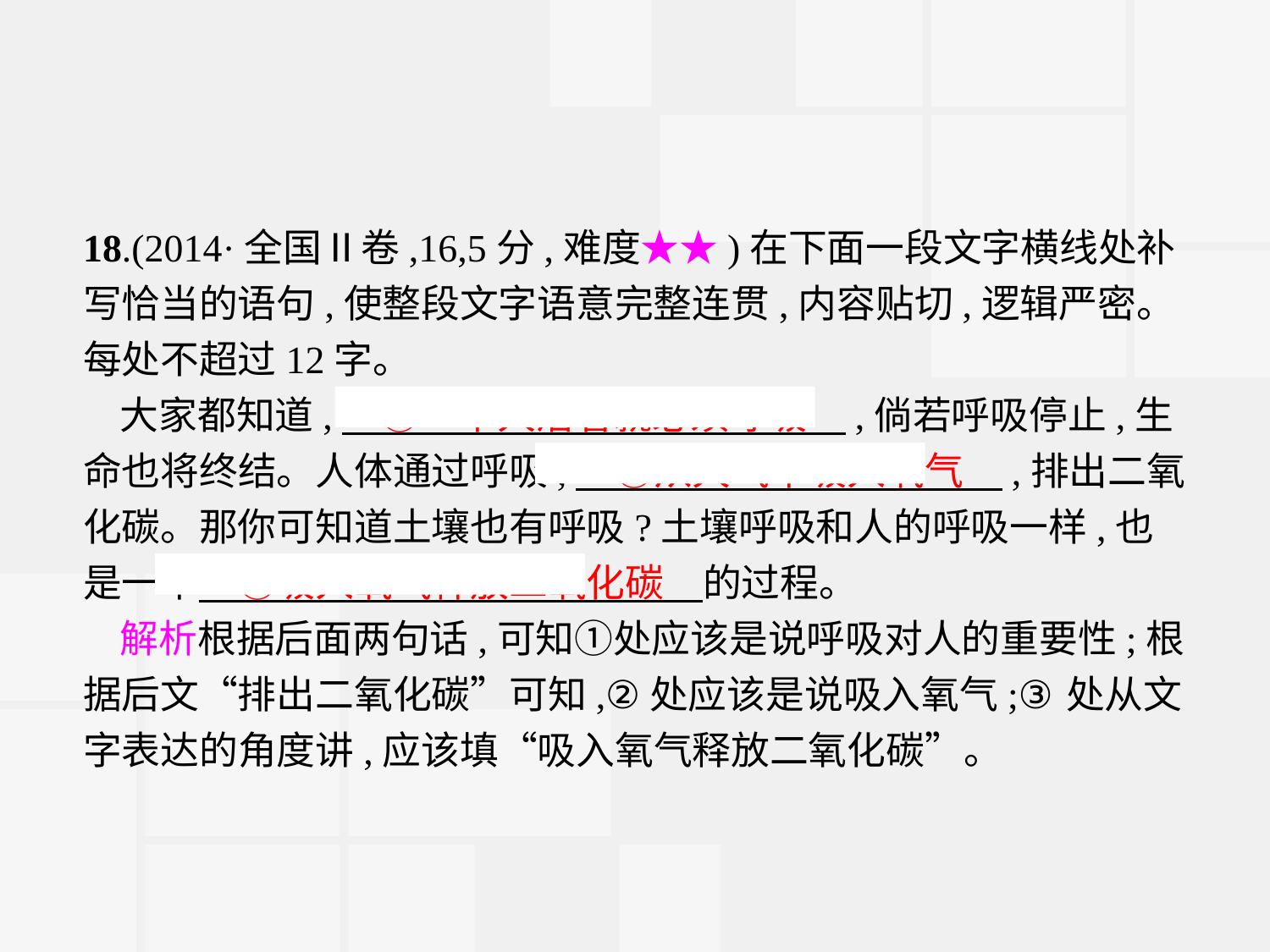

18.(2014·全国Ⅱ卷,16,5分,难度★★)在下面一段文字横线处补写恰当的语句,使整段文字语意完整连贯,内容贴切,逻辑严密。每处不超过12字。
大家都知道,　①一个人活着就必须呼吸　,倘若呼吸停止,生命也将终结。人体通过呼吸,　②从大气中吸入氧气　,排出二氧化碳。那你可知道土壤也有呼吸?土壤呼吸和人的呼吸一样,也是一个　③吸入氧气释放二氧化碳　的过程。
解析根据后面两句话,可知①处应该是说呼吸对人的重要性;根据后文“排出二氧化碳”可知,②处应该是说吸入氧气;③处从文字表达的角度讲,应该填“吸入氧气释放二氧化碳”。